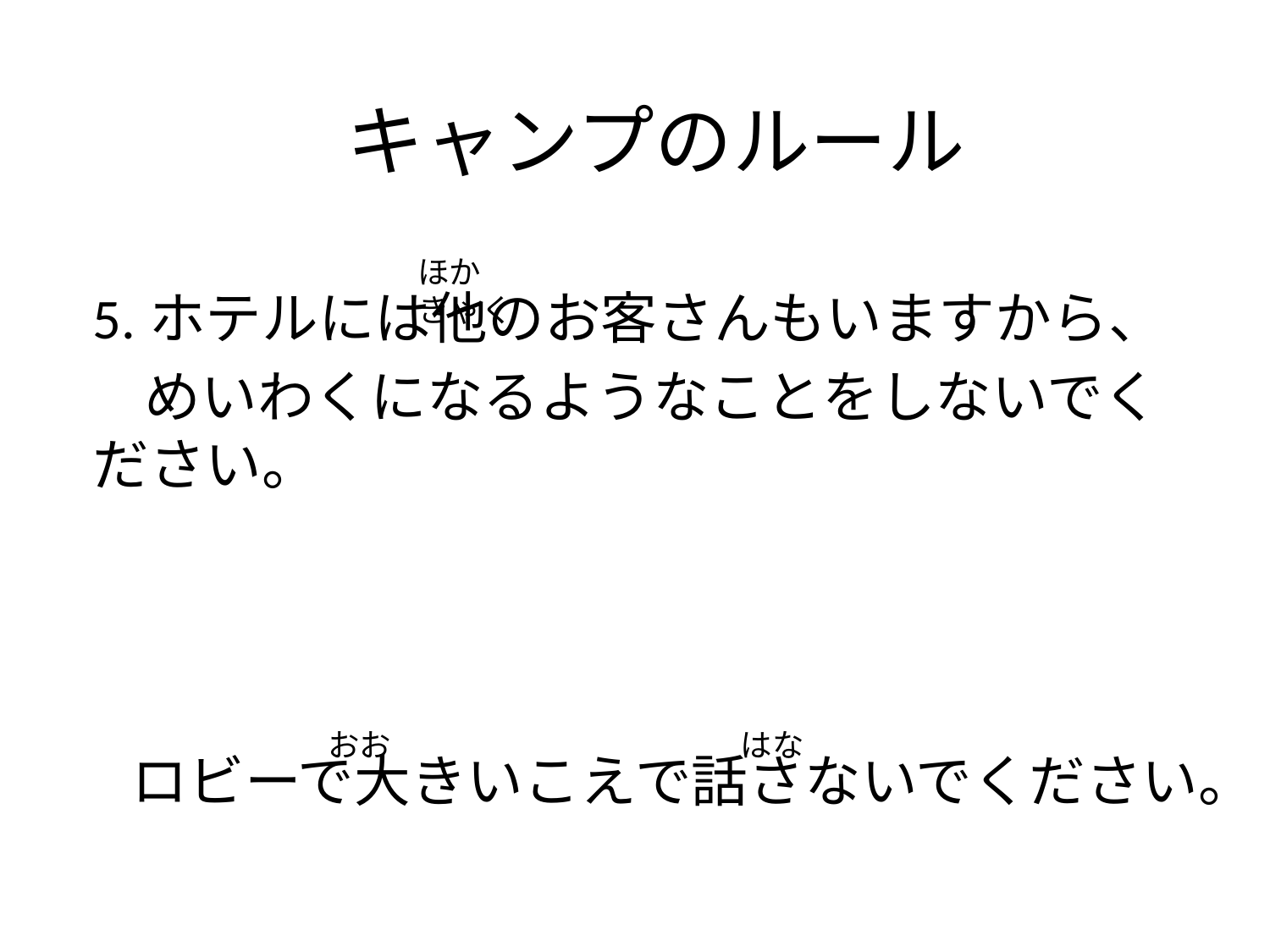

キャンプのルール
ほか　　　　きゃく
5.ホテルには他のお客さんもいますから、
   めいわくになるようなことをしないでください。

  ロビーで大きいこえで話さないでください。
おお　　　　　　　　　　　はな